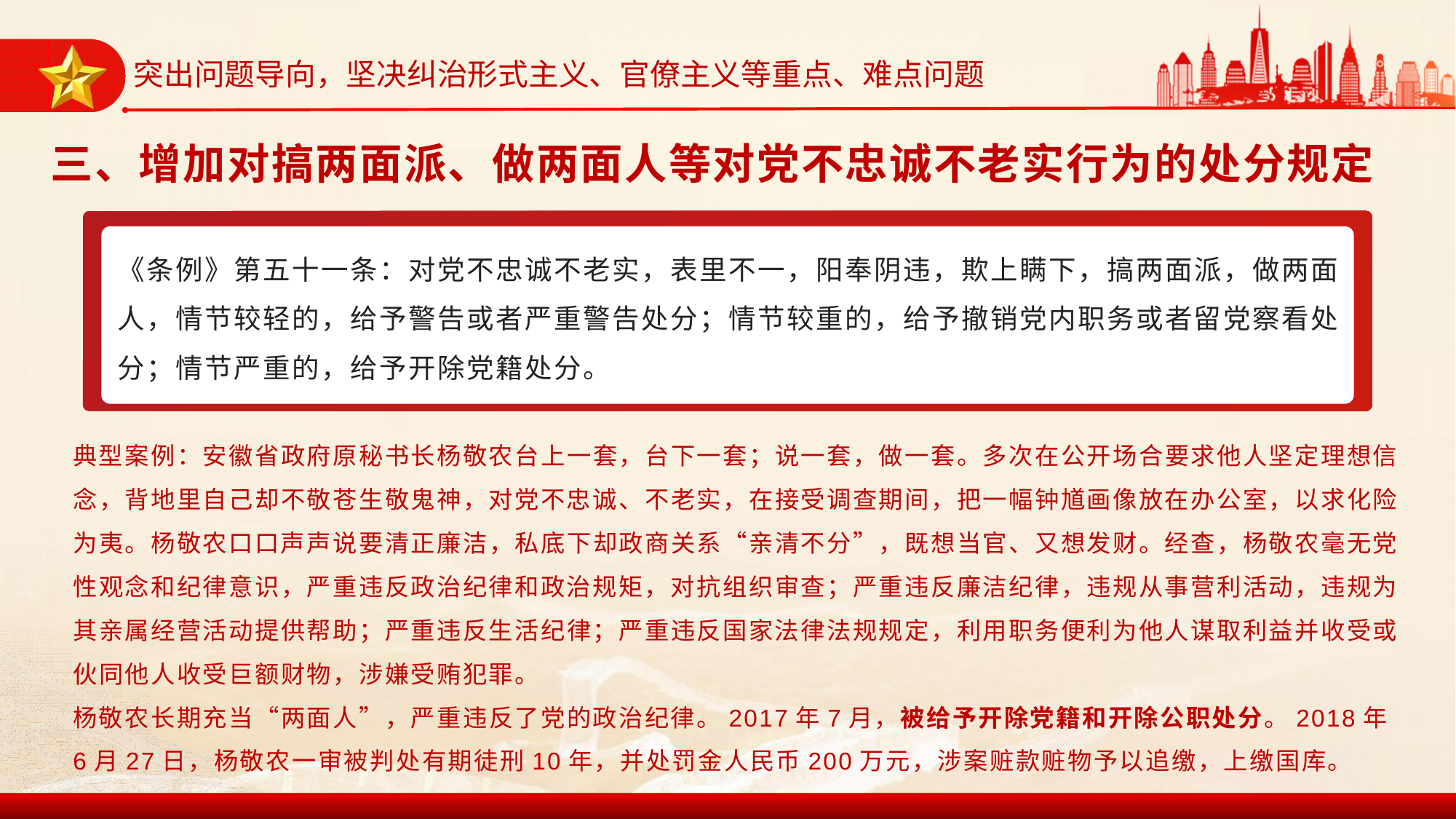

突出问题导向，坚决纠治形式主义、官僚主义等重点、难点问题
三、增加对搞两面派、做两面人等对党不忠诚不老实行为的处分规定

《条例》第五十一条：对党不忠诚不老实，表里不一，阳奉阴违，欺上瞒下，搞两面派，做两面人，情节较轻的，给予警告或者严重警告处分；情节较重的，给予撤销党内职务或者留党察看处分；情节严重的，给予开除党籍处分。
典型案例：安徽省政府原秘书长杨敬农台上一套，台下一套；说一套，做一套。多次在公开场合要求他人坚定理想信念，背地里自己却不敬苍生敬鬼神，对党不忠诚、不老实，在接受调查期间，把一幅钟馗画像放在办公室，以求化险为夷。杨敬农口口声声说要清正廉洁，私底下却政商关系“亲清不分”，既想当官、又想发财。经查，杨敬农毫无党性观念和纪律意识，严重违反政治纪律和政治规矩，对抗组织审查；严重违反廉洁纪律，违规从事营利活动，违规为其亲属经营活动提供帮助；严重违反生活纪律；严重违反国家法律法规规定，利用职务便利为他人谋取利益并收受或伙同他人收受巨额财物，涉嫌受贿犯罪。
杨敬农长期充当“两面人”，严重违反了党的政治纪律。2017年7月，被给予开除党籍和开除公职处分。2018年6月27日，杨敬农一审被判处有期徒刑10年，并处罚金人民币200万元，涉案赃款赃物予以追缴，上缴国库。